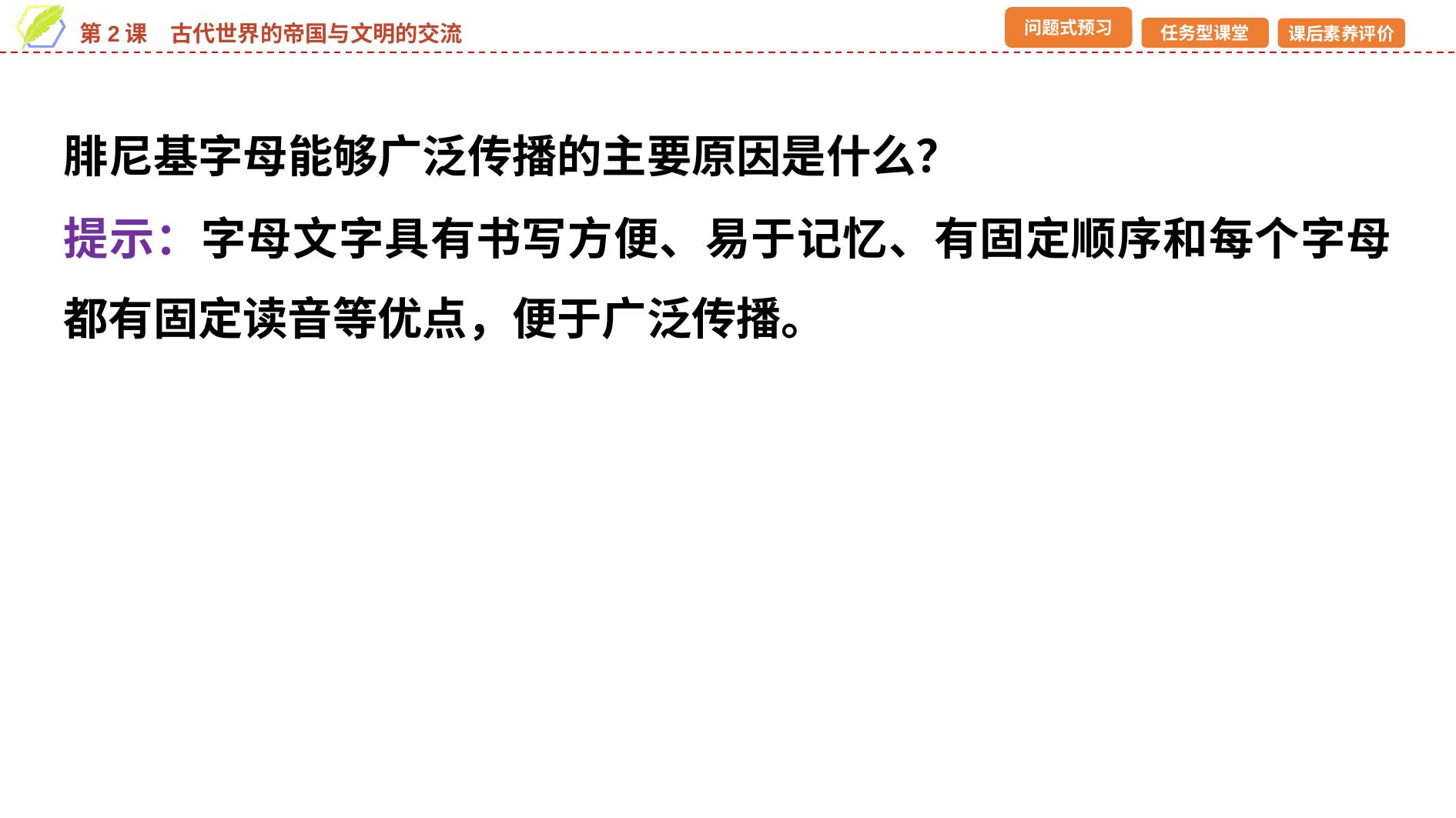

腓尼基字母能够广泛传播的主要原因是什么？
提示：字母文字具有书写方便、易于记忆、有固定顺序和每个字母都有固定读音等优点，便于广泛传播。